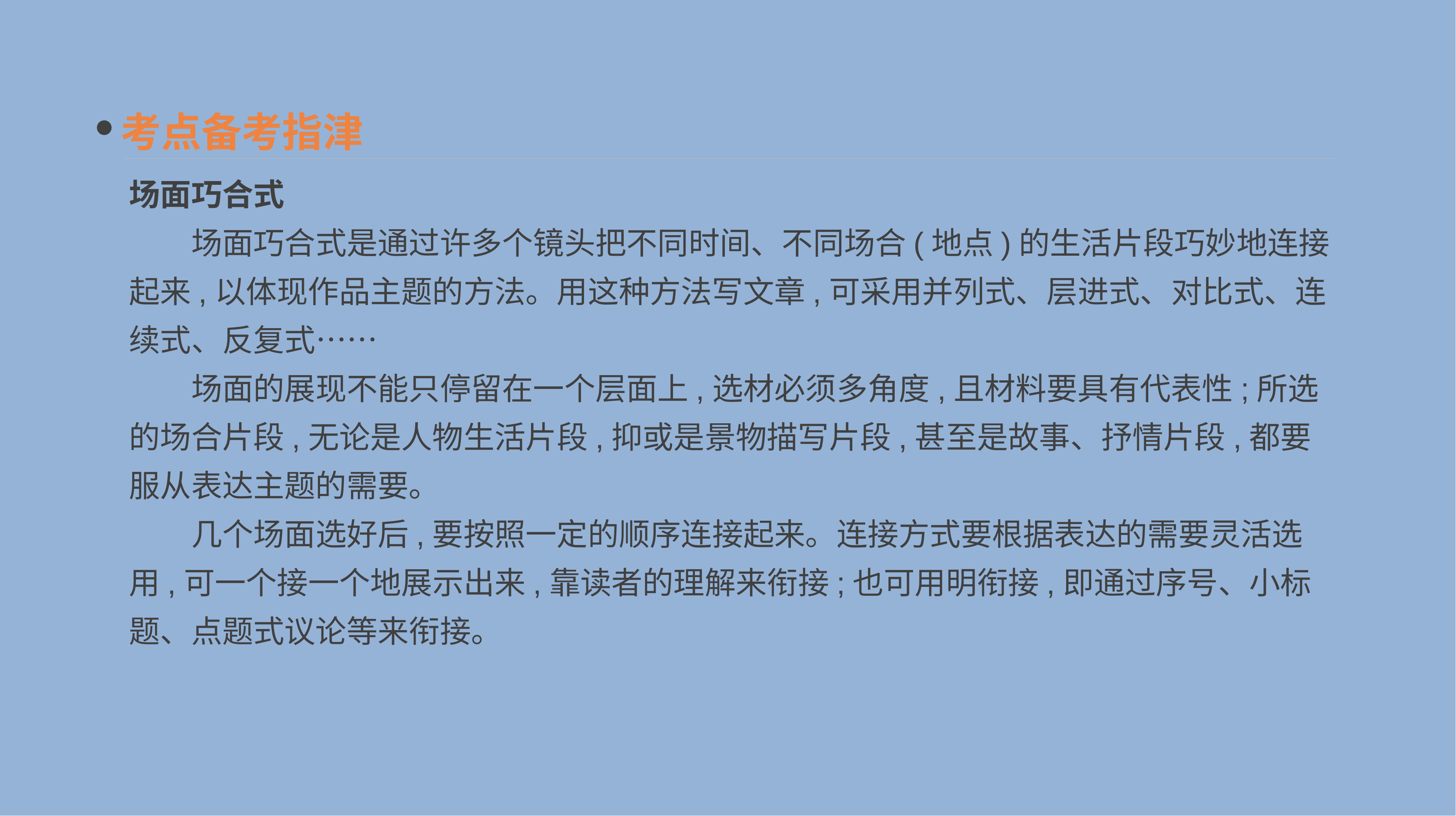

考点备考指津

场面巧合式
　　场面巧合式是通过许多个镜头把不同时间、不同场合(地点)的生活片段巧妙地连接起来,以体现作品主题的方法。用这种方法写文章,可采用并列式、层进式、对比式、连续式、反复式……
　　场面的展现不能只停留在一个层面上,选材必须多角度,且材料要具有代表性;所选的场合片段,无论是人物生活片段,抑或是景物描写片段,甚至是故事、抒情片段,都要服从表达主题的需要。
　　几个场面选好后,要按照一定的顺序连接起来。连接方式要根据表达的需要灵活选用,可一个接一个地展示出来,靠读者的理解来衔接;也可用明衔接,即通过序号、小标题、点题式议论等来衔接。